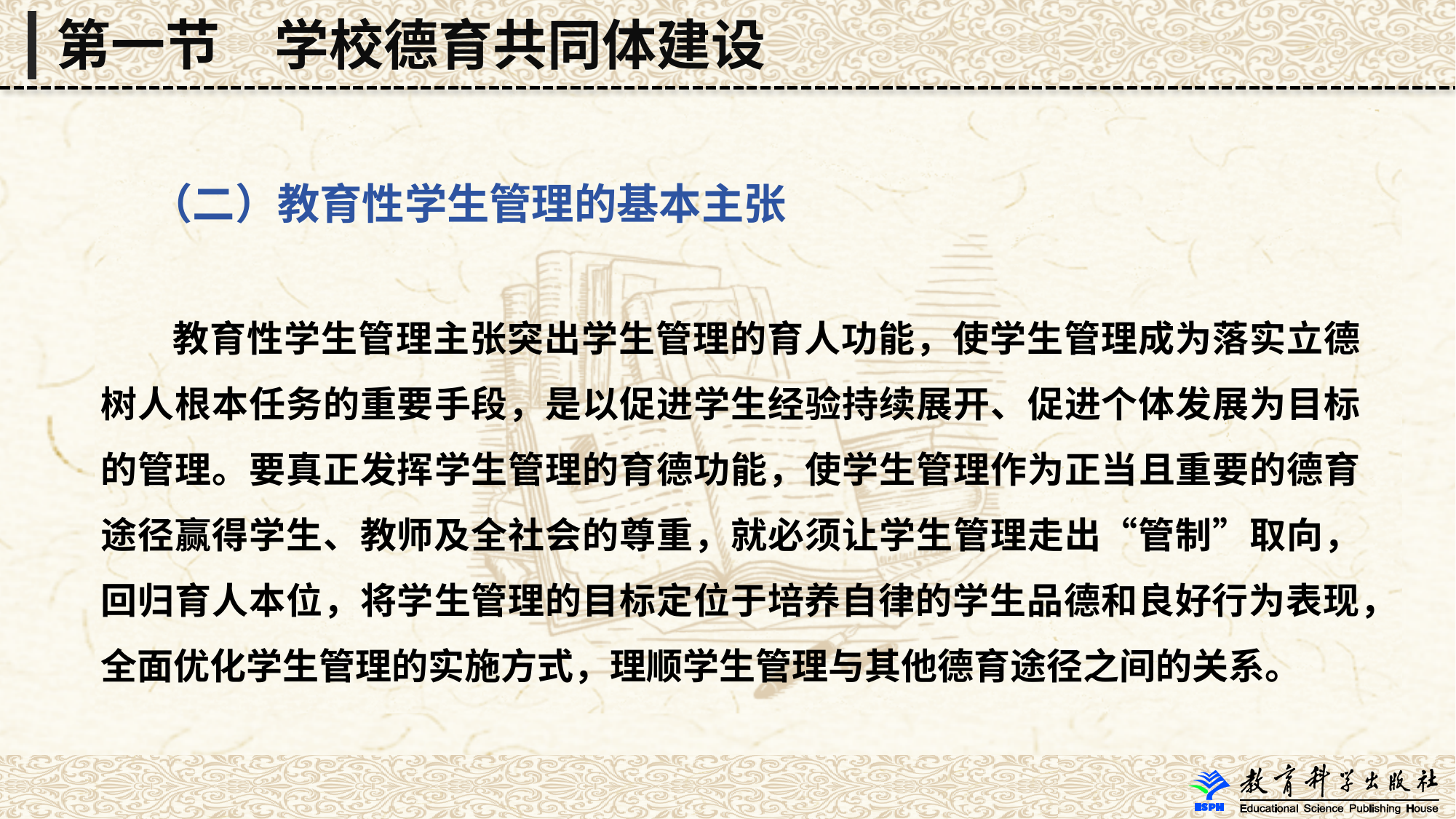

第一节　学校德育共同体建设
     （二）教育性学生管理的基本主张

       教育性学生管理主张突出学生管理的育人功能，使学生管理成为落实立德树人根本任务的重要手段，是以促进学生经验持续展开、促进个体发展为目标的管理。要真正发挥学生管理的育德功能，使学生管理作为正当且重要的德育途径赢得学生、教师及全社会的尊重，就必须让学生管理走出“管制”取向，回归育人本位，将学生管理的目标定位于培养自律的学生品德和良好行为表现，全面优化学生管理的实施方式，理顺学生管理与其他德育途径之间的关系。